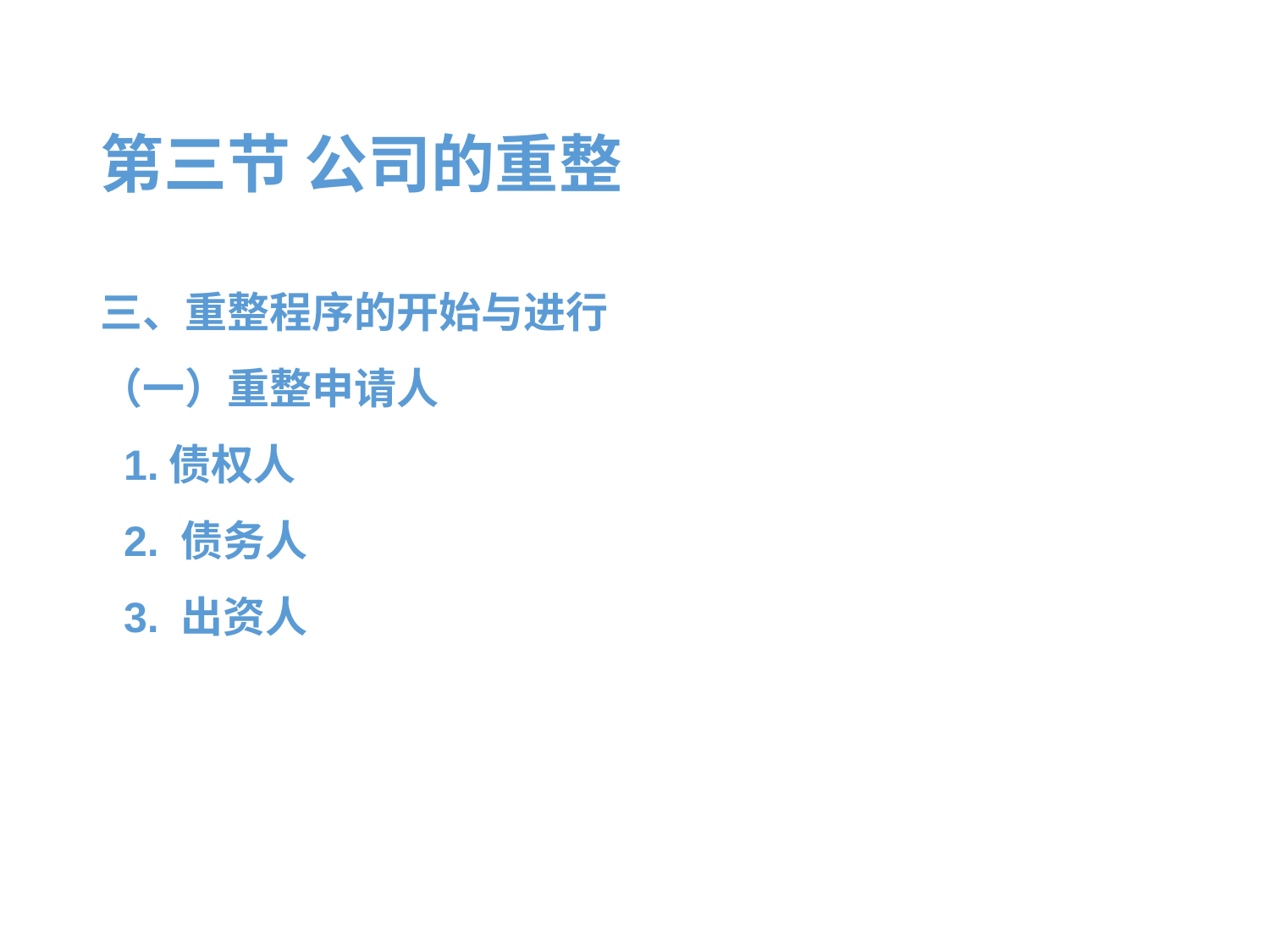

第三节 公司的重整
三、重整程序的开始与进行
（一）重整申请人
  1.债权人
  2. 债务人
  3. 出资人